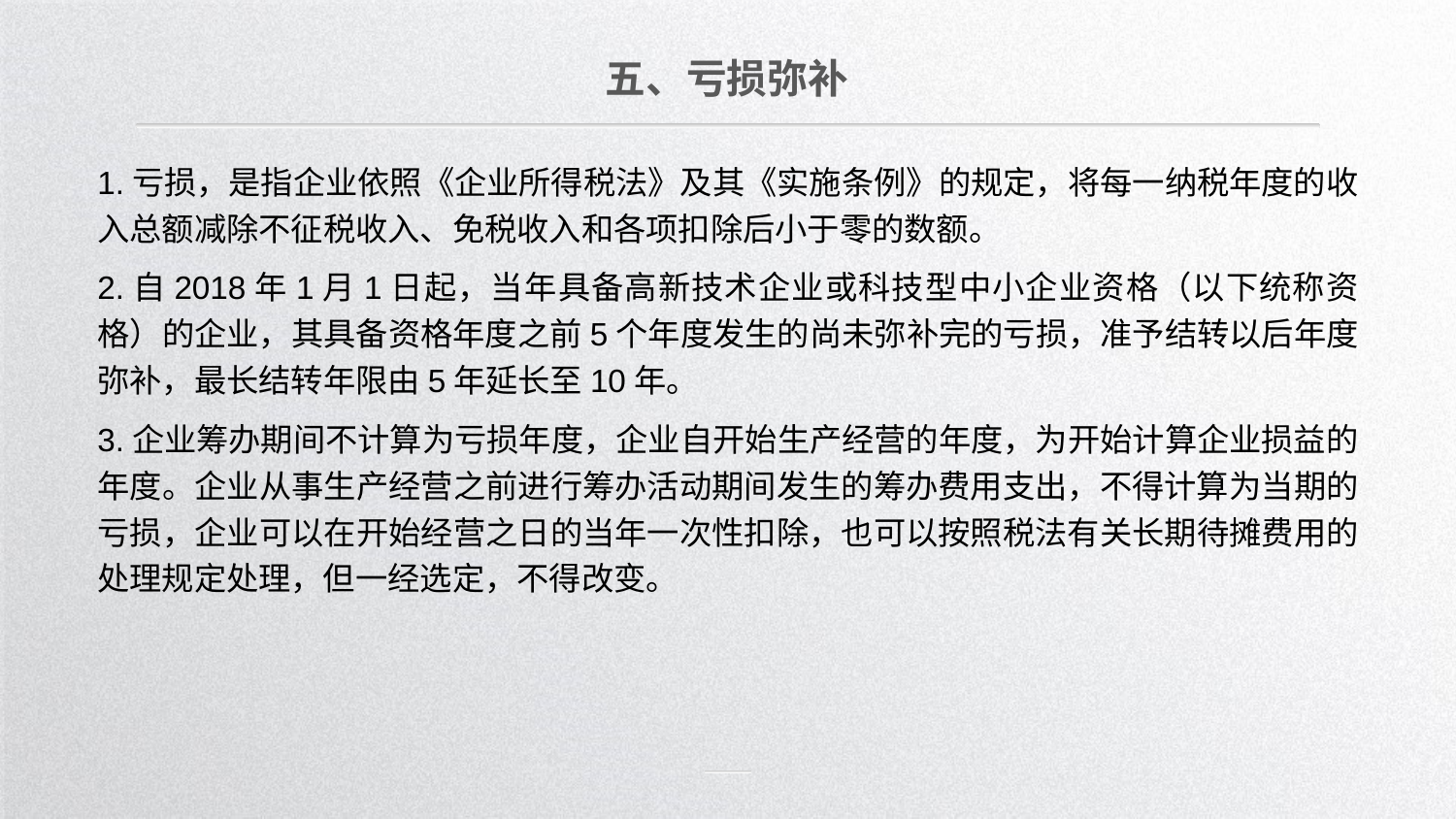

五、亏损弥补
1.亏损，是指企业依照《企业所得税法》及其《实施条例》的规定，将每一纳税年度的收入总额减除不征税收入、免税收入和各项扣除后小于零的数额。
2.自2018年1月1日起，当年具备高新技术企业或科技型中小企业资格（以下统称资格）的企业，其具备资格年度之前5个年度发生的尚未弥补完的亏损，准予结转以后年度弥补，最长结转年限由5年延长至10年。
3.企业筹办期间不计算为亏损年度，企业自开始生产经营的年度，为开始计算企业损益的年度。企业从事生产经营之前进行筹办活动期间发生的筹办费用支出，不得计算为当期的亏损，企业可以在开始经营之日的当年一次性扣除，也可以按照税法有关长期待摊费用的处理规定处理，但一经选定，不得改变。